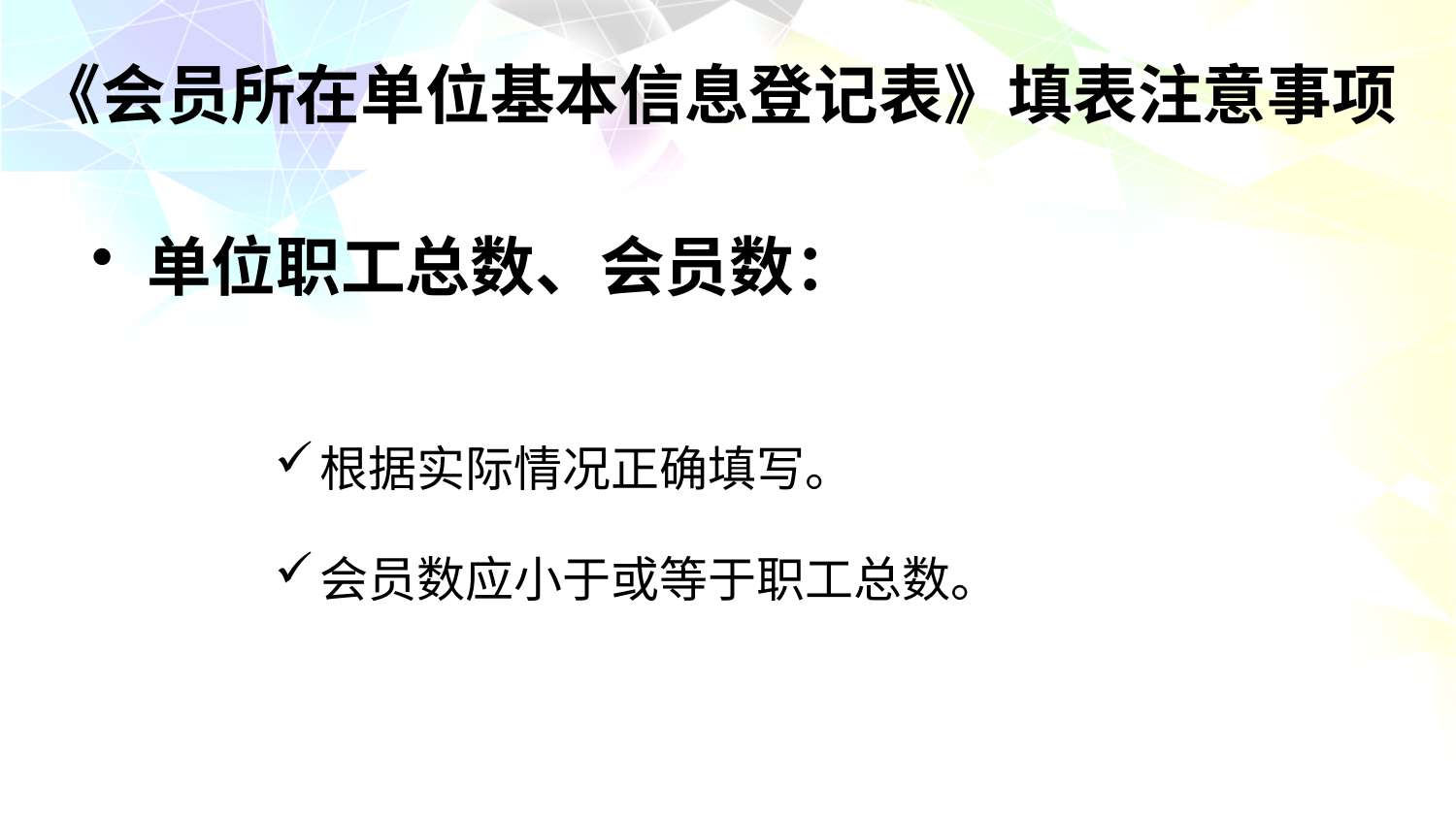

# 《会员所在单位基本信息登记表》填表注意事项
单位职工总数、会员数：
根据实际情况正确填写。
会员数应小于或等于职工总数。